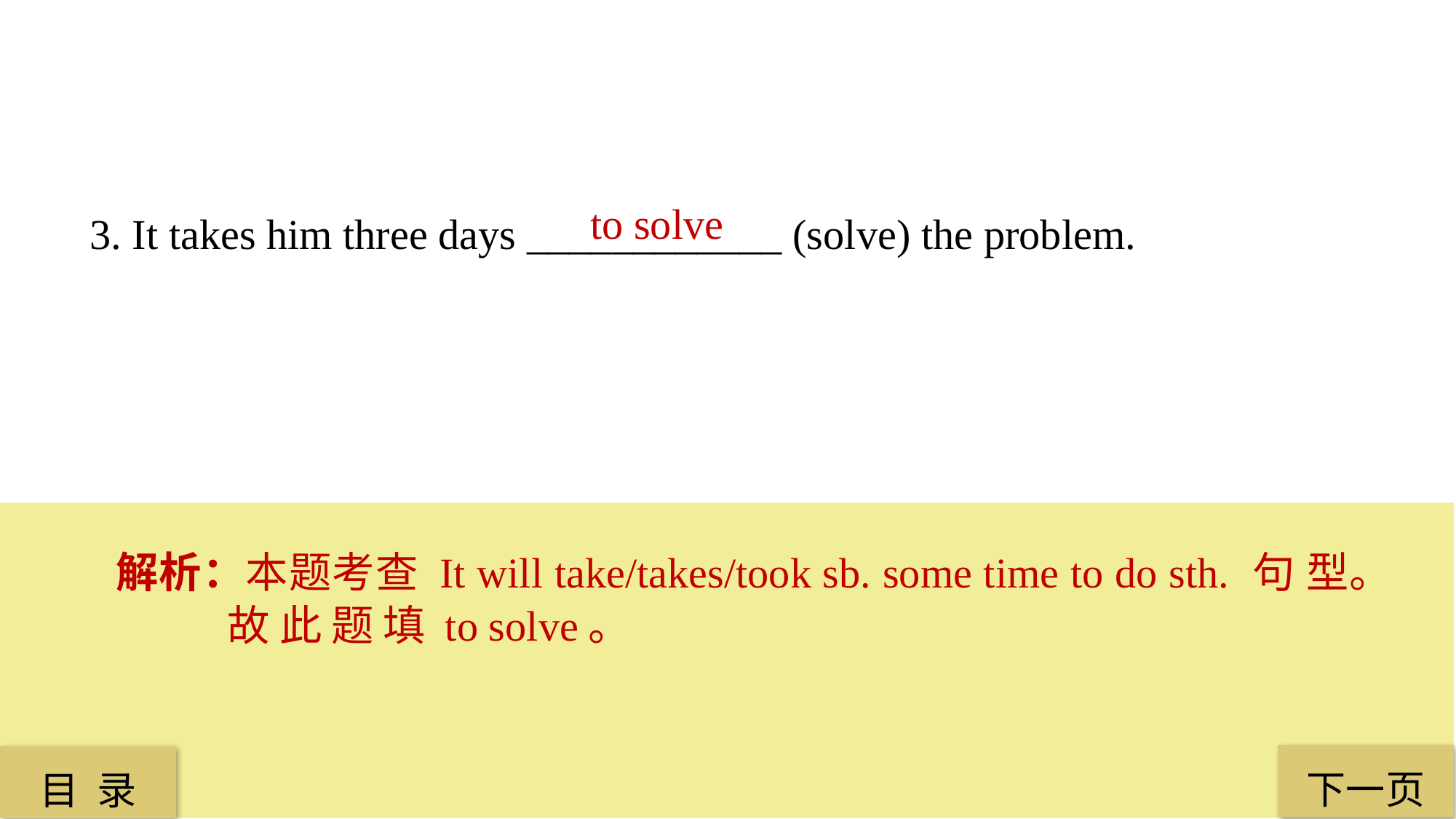

to solve
3. It takes him three days ____________ (solve) the problem.
解析：本题考查 It will take/takes/took sb. some time to do sth. 句 型。 故 此 题 填 to solve。